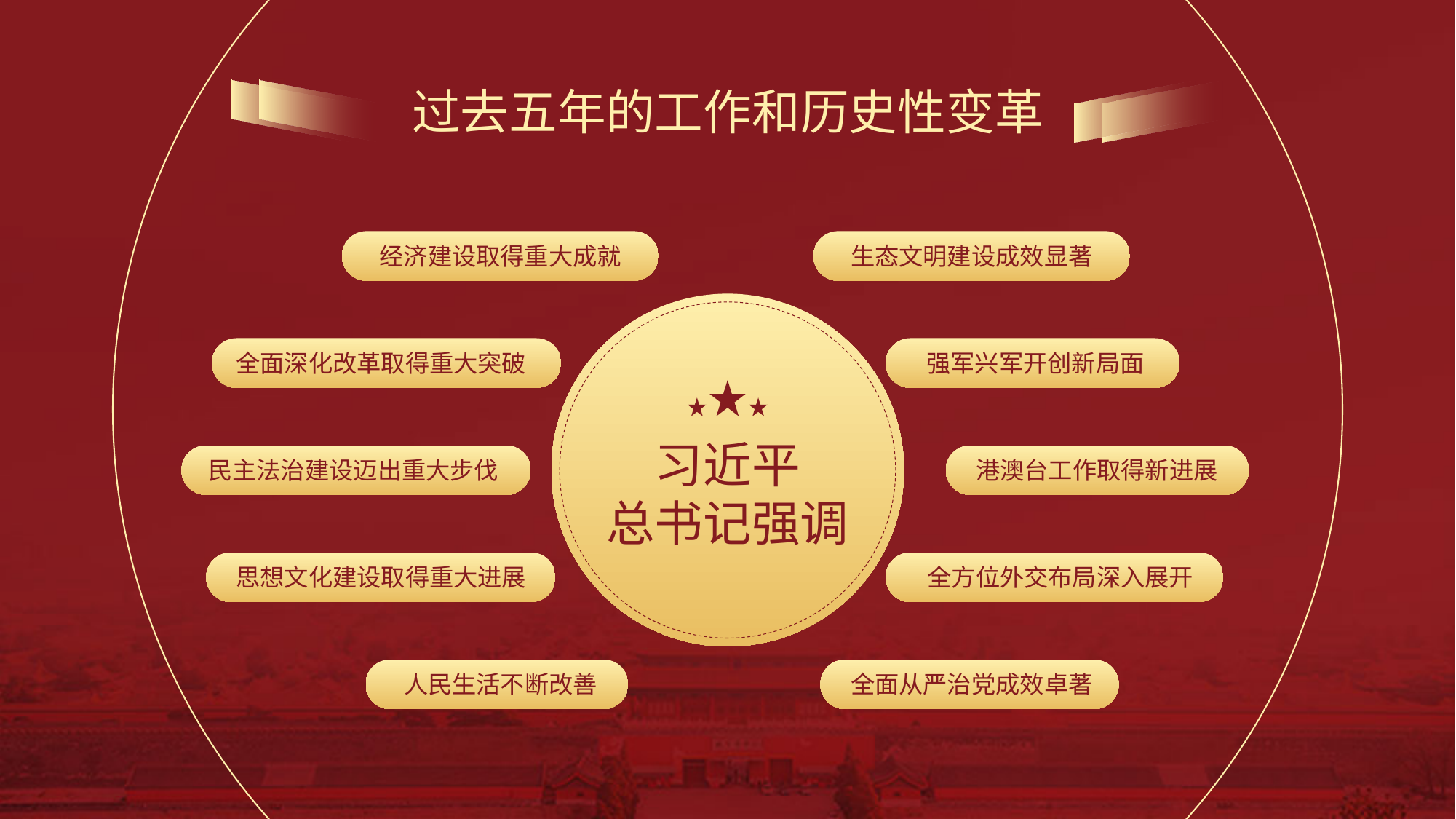

过去五年的工作和历史性变革

经济建设取得重大成就
生态文明建设成效显著

全面深化改革取得重大突破
强军兴军开创新局面

习近平
总书记强调

民主法治建设迈出重大步伐
港澳台工作取得新进展

思想文化建设取得重大进展
全方位外交布局深入展开

人民生活不断改善
全面从严治党成效卓著